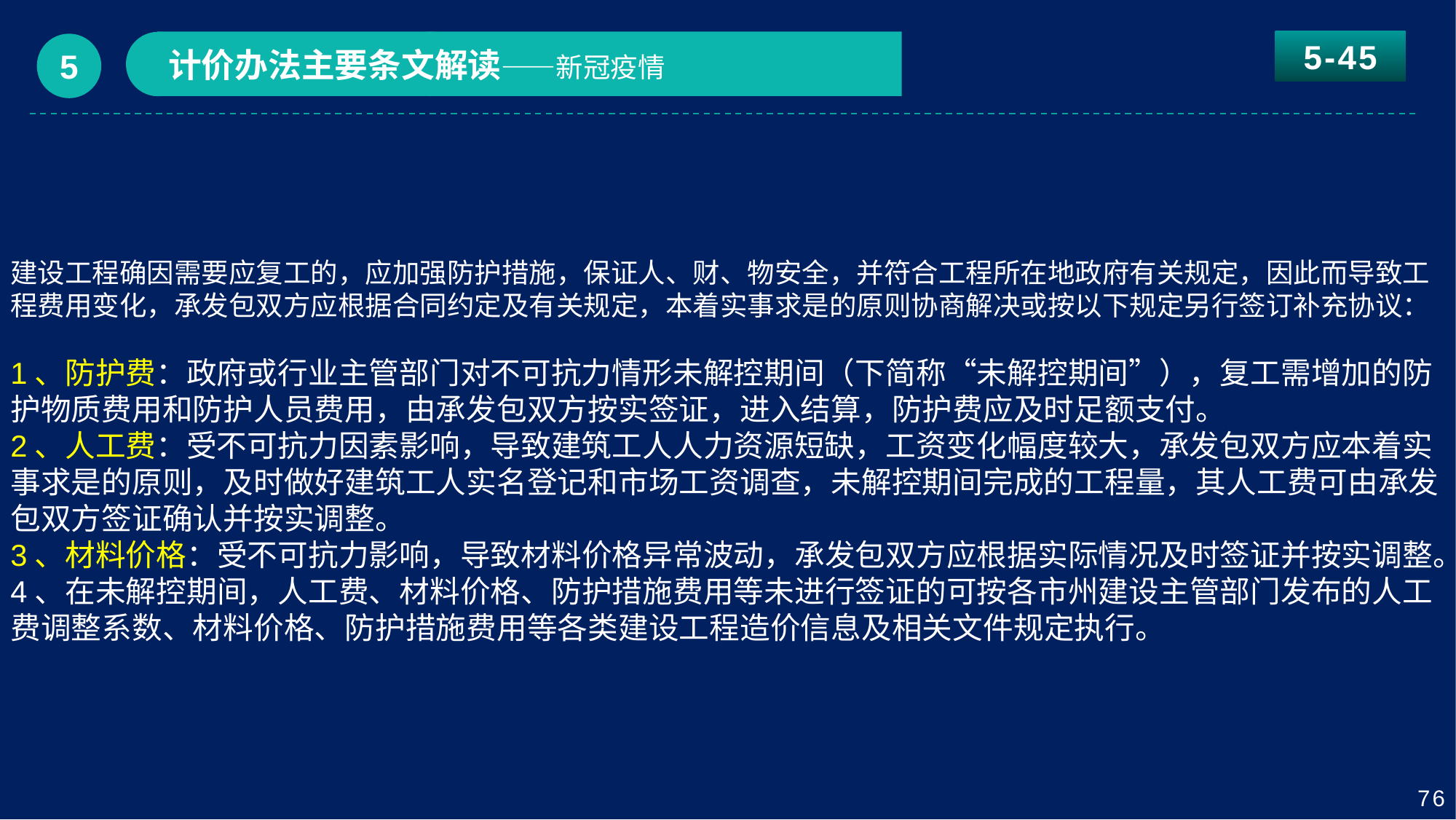

5-45
计价办法主要条文解读——新冠疫情

5
建设工程确因需要应复工的，应加强防护措施，保证人、财、物安全，并符合工程所在地政府有关规定，因此而导致工程费用变化，承发包双方应根据合同约定及有关规定，本着实事求是的原则协商解决或按以下规定另行签订补充协议：

1、防护费：政府或行业主管部门对不可抗力情形未解控期间（下简称“未解控期间”），复工需增加的防护物质费用和防护人员费用，由承发包双方按实签证，进入结算，防护费应及时足额支付。
2、人工费：受不可抗力因素影响，导致建筑工人人力资源短缺，工资变化幅度较大，承发包双方应本着实事求是的原则，及时做好建筑工人实名登记和市场工资调查，未解控期间完成的工程量，其人工费可由承发包双方签证确认并按实调整。
3、材料价格：受不可抗力影响，导致材料价格异常波动，承发包双方应根据实际情况及时签证并按实调整。
4、在未解控期间，人工费、材料价格、防护措施费用等未进行签证的可按各市州建设主管部门发布的人工费调整系数、材料价格、防护措施费用等各类建设工程造价信息及相关文件规定执行。
76